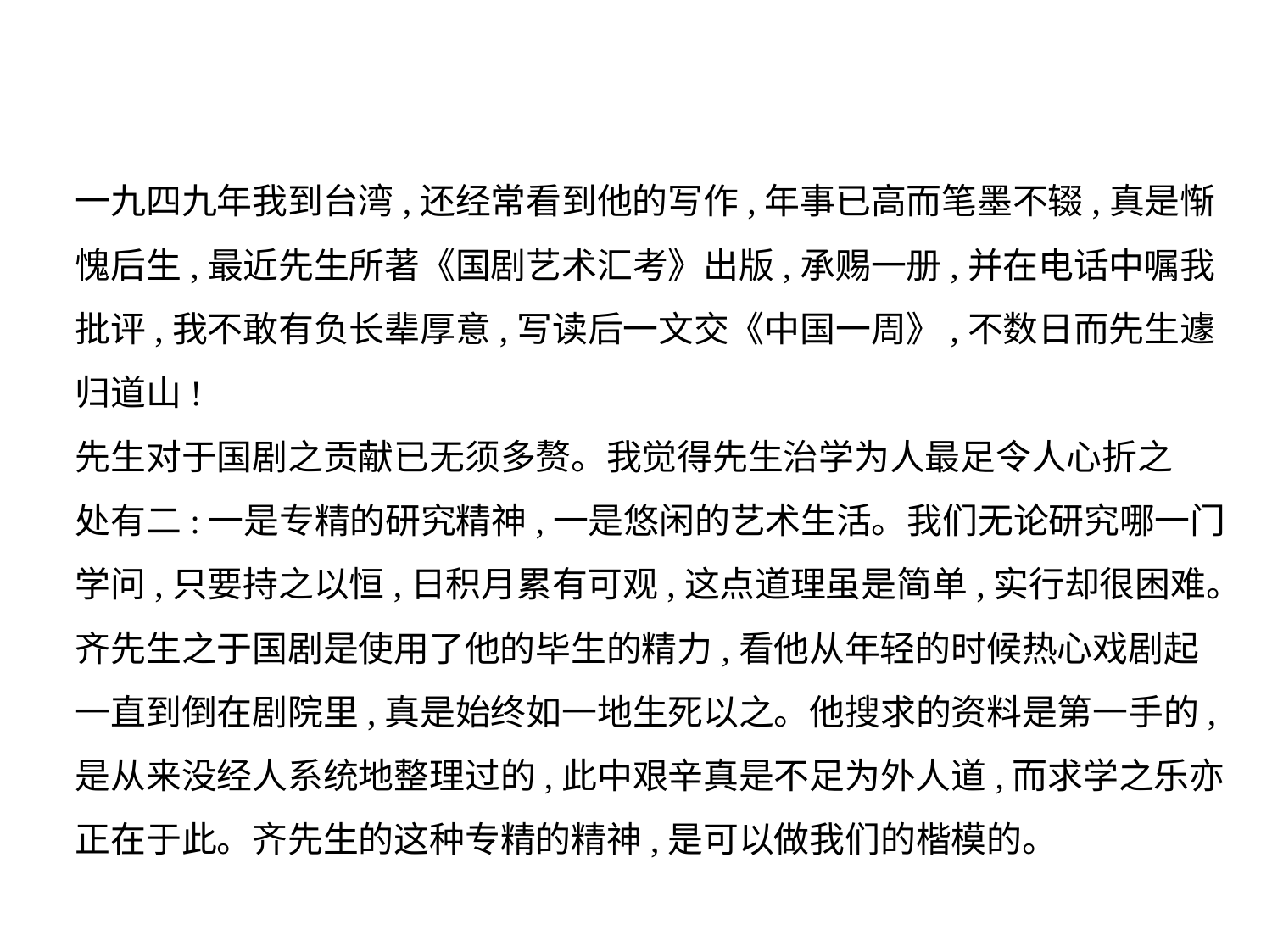

一九四九年我到台湾,还经常看到他的写作,年事已高而笔墨不辍,真是惭
愧后生,最近先生所著《国剧艺术汇考》出版,承赐一册,并在电话中嘱我
批评,我不敢有负长辈厚意,写读后一文交《中国一周》,不数日而先生遽
归道山!
先生对于国剧之贡献已无须多赘。我觉得先生治学为人最足令人心折之
处有二:一是专精的研究精神,一是悠闲的艺术生活。我们无论研究哪一门
学问,只要持之以恒,日积月累有可观,这点道理虽是简单,实行却很困难。
齐先生之于国剧是使用了他的毕生的精力,看他从年轻的时候热心戏剧起
一直到倒在剧院里,真是始终如一地生死以之。他搜求的资料是第一手的,
是从来没经人系统地整理过的,此中艰辛真是不足为外人道,而求学之乐亦
正在于此。齐先生的这种专精的精神,是可以做我们的楷模的。